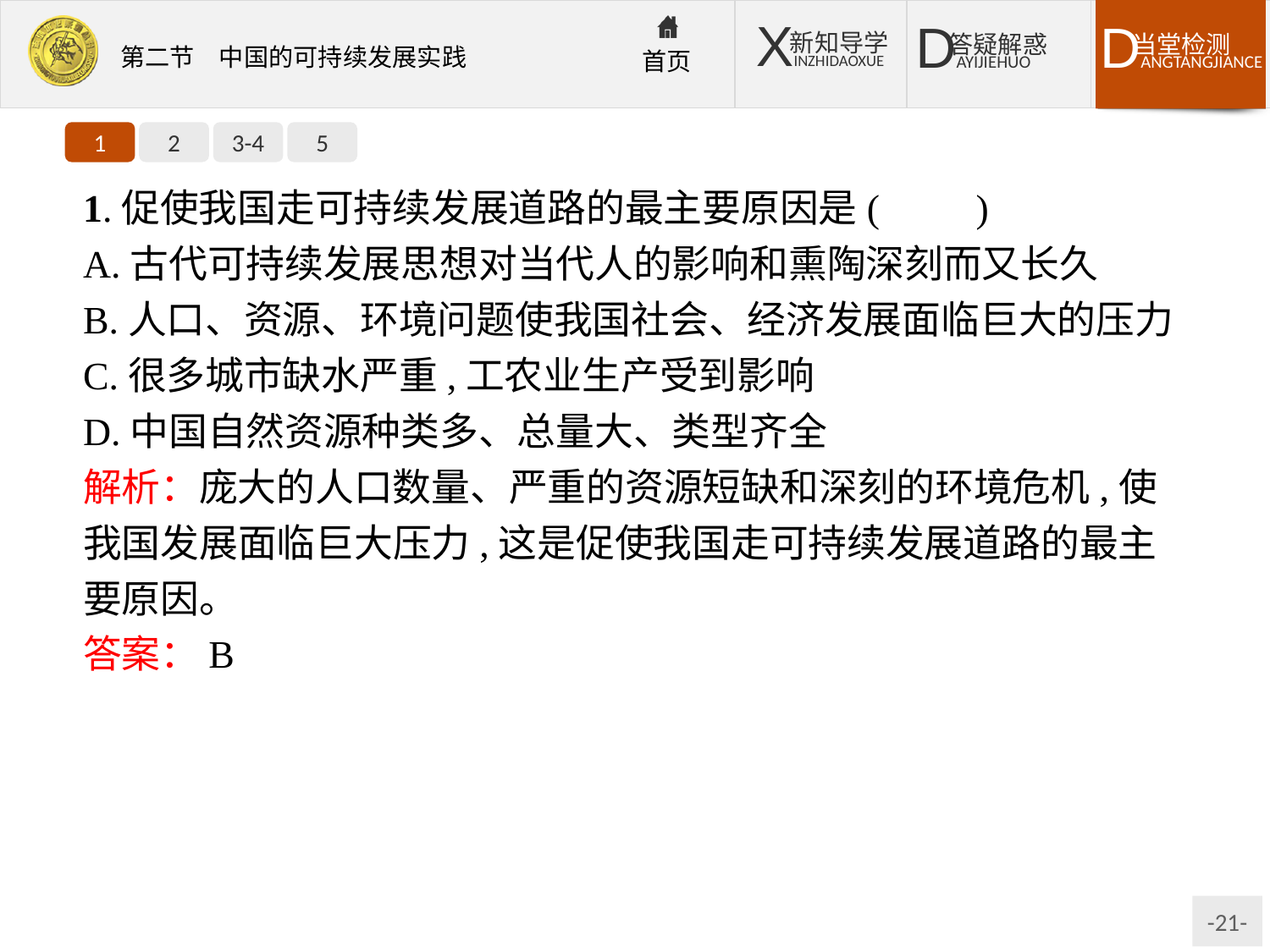

1
2
3-4
5
1.促使我国走可持续发展道路的最主要原因是(　　)
A.古代可持续发展思想对当代人的影响和熏陶深刻而又长久
B.人口、资源、环境问题使我国社会、经济发展面临巨大的压力
C.很多城市缺水严重,工农业生产受到影响
D.中国自然资源种类多、总量大、类型齐全
解析：庞大的人口数量、严重的资源短缺和深刻的环境危机,使我国发展面临巨大压力,这是促使我国走可持续发展道路的最主要原因。
答案：B